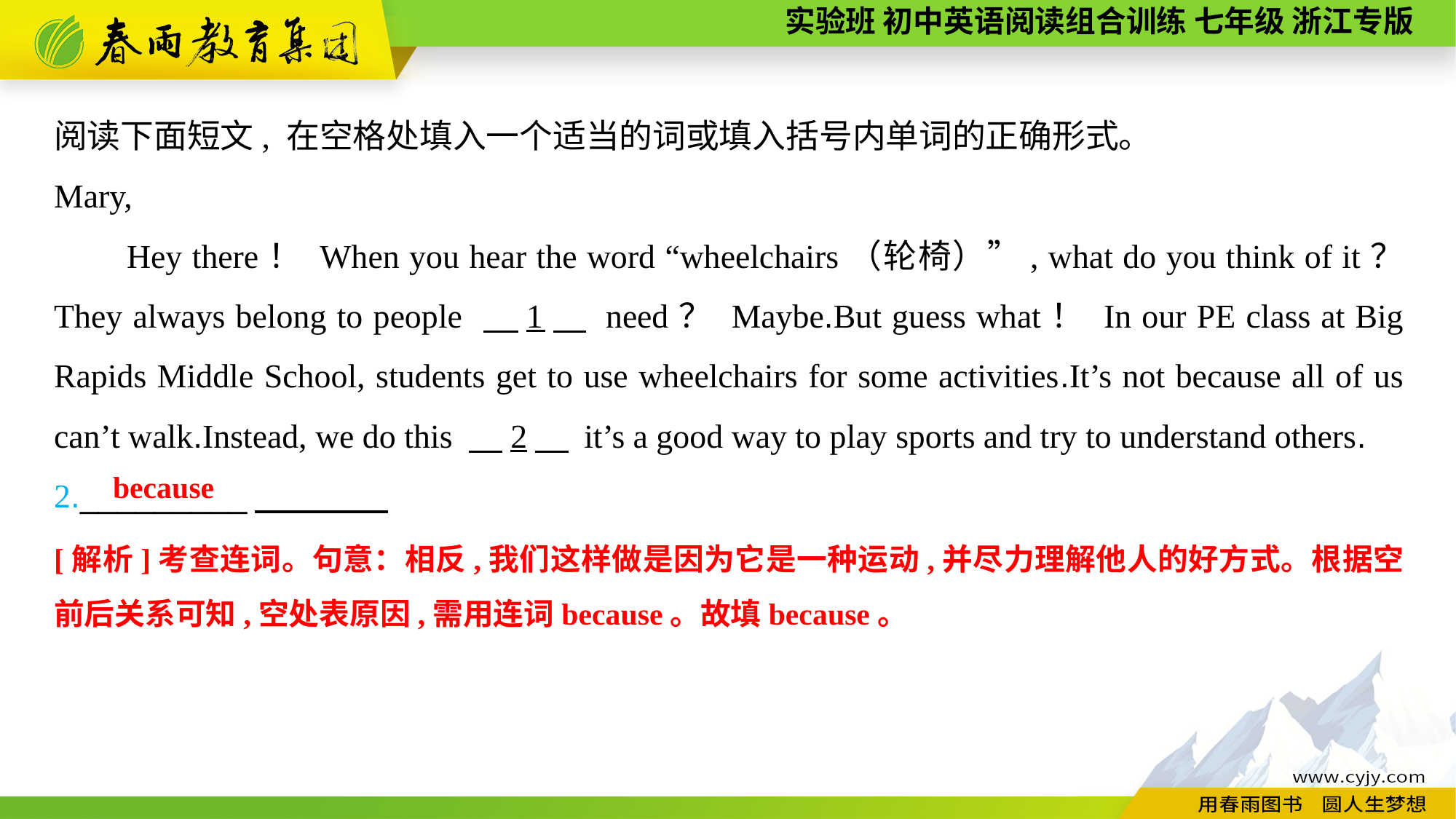

阅读下面短文, 在空格处填入一个适当的词或填入括号内单词的正确形式。
Mary,
Hey there！ When you hear the word “wheelchairs（轮椅）”, what do you think of it？ They always belong to people 　1　 need？ Maybe.But guess what！ In our PE class at Big Rapids Middle School, students get to use wheelchairs for some activities.It’s not because all of us can’t walk.Instead, we do this 　2　 it’s a good way to play sports and try to understand others.
2._________
because
[解析]考查连词。句意：相反,我们这样做是因为它是一种运动,并尽力理解他人的好方式。根据空前后关系可知,空处表原因,需用连词because。故填because。